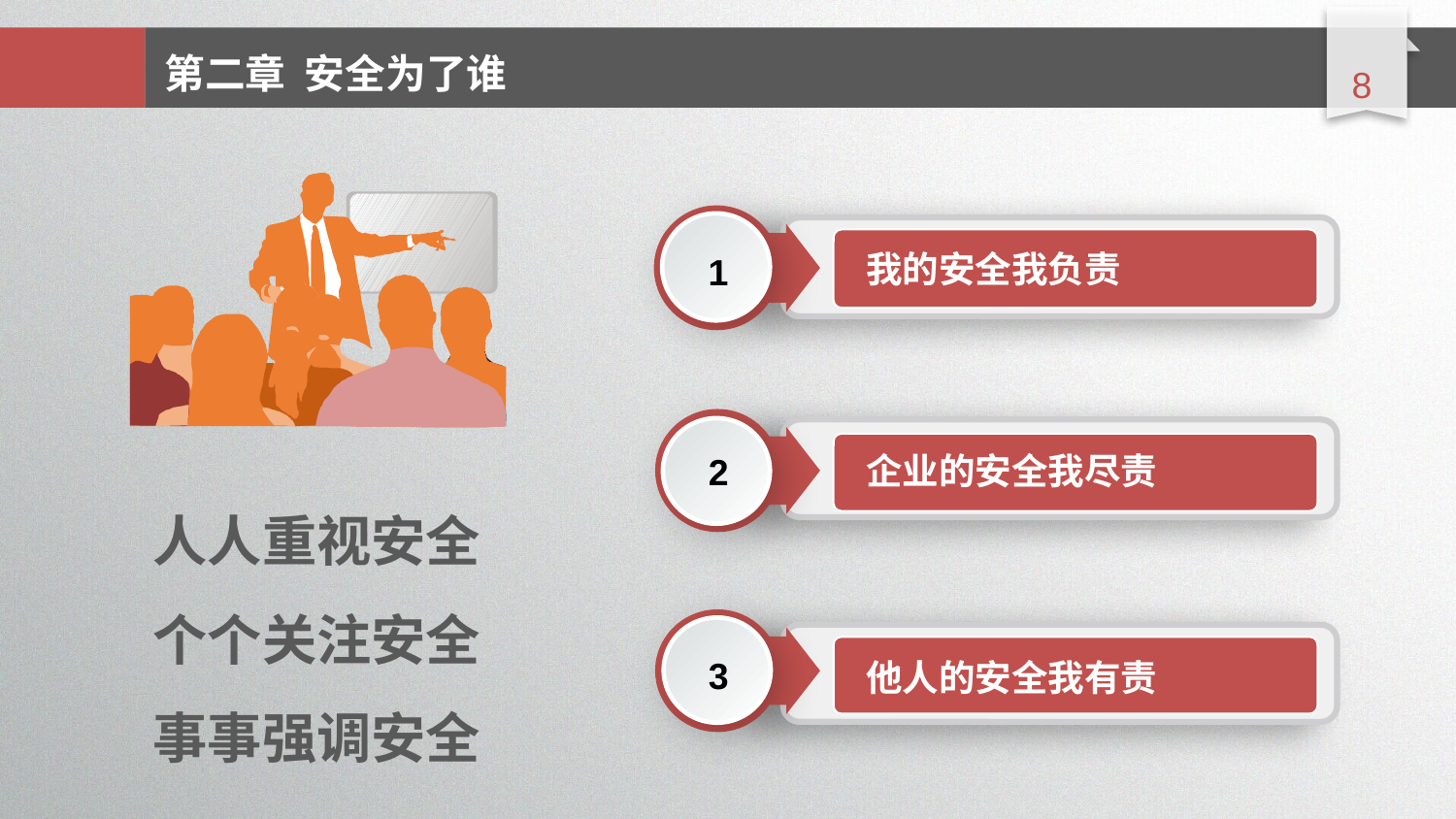

延时符
第二章  安全为了谁

1
我的安全我负责

2
企业的安全我尽责
人人重视安全
个个关注安全
事事强调安全

3
他人的安全我有责